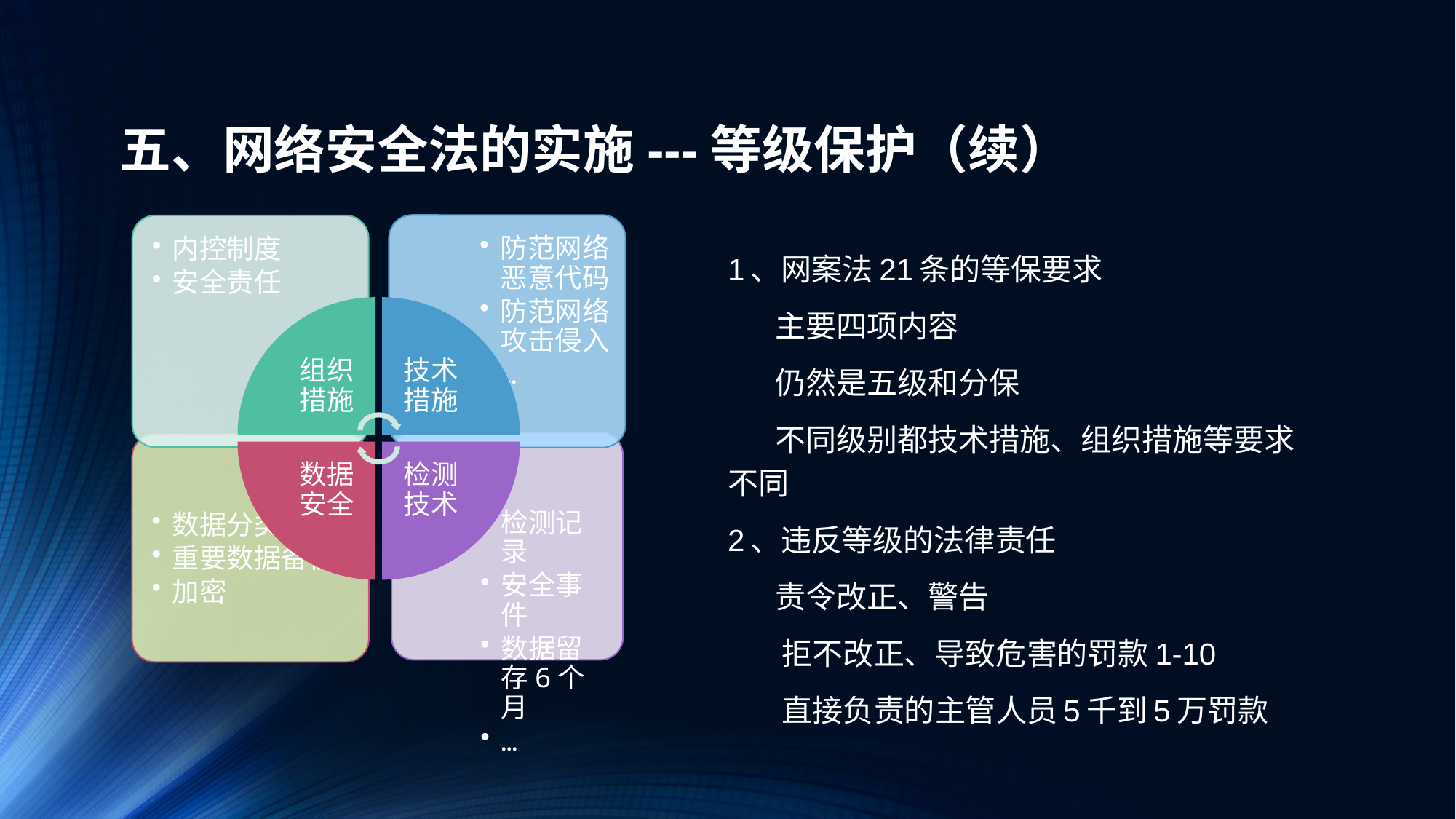

# 五、网络安全法的实施---等级保护（续）
1、网案法21条的等保要求
      主要四项内容
      仍然是五级和分保
      不同级别都技术措施、组织措施等要求不同
2、违反等级的法律责任
      责令改正、警告
       拒不改正、导致危害的罚款1-10
       直接负责的主管人员5千到5万罚款
检测记录
安全事件
数据留存6个月
…
数据分类
重要数据备份
加密
防范网络恶意代码
防范网络攻击侵入
…
内控制度
安全责任
组织措施
技术措施
检测技术
数据安全